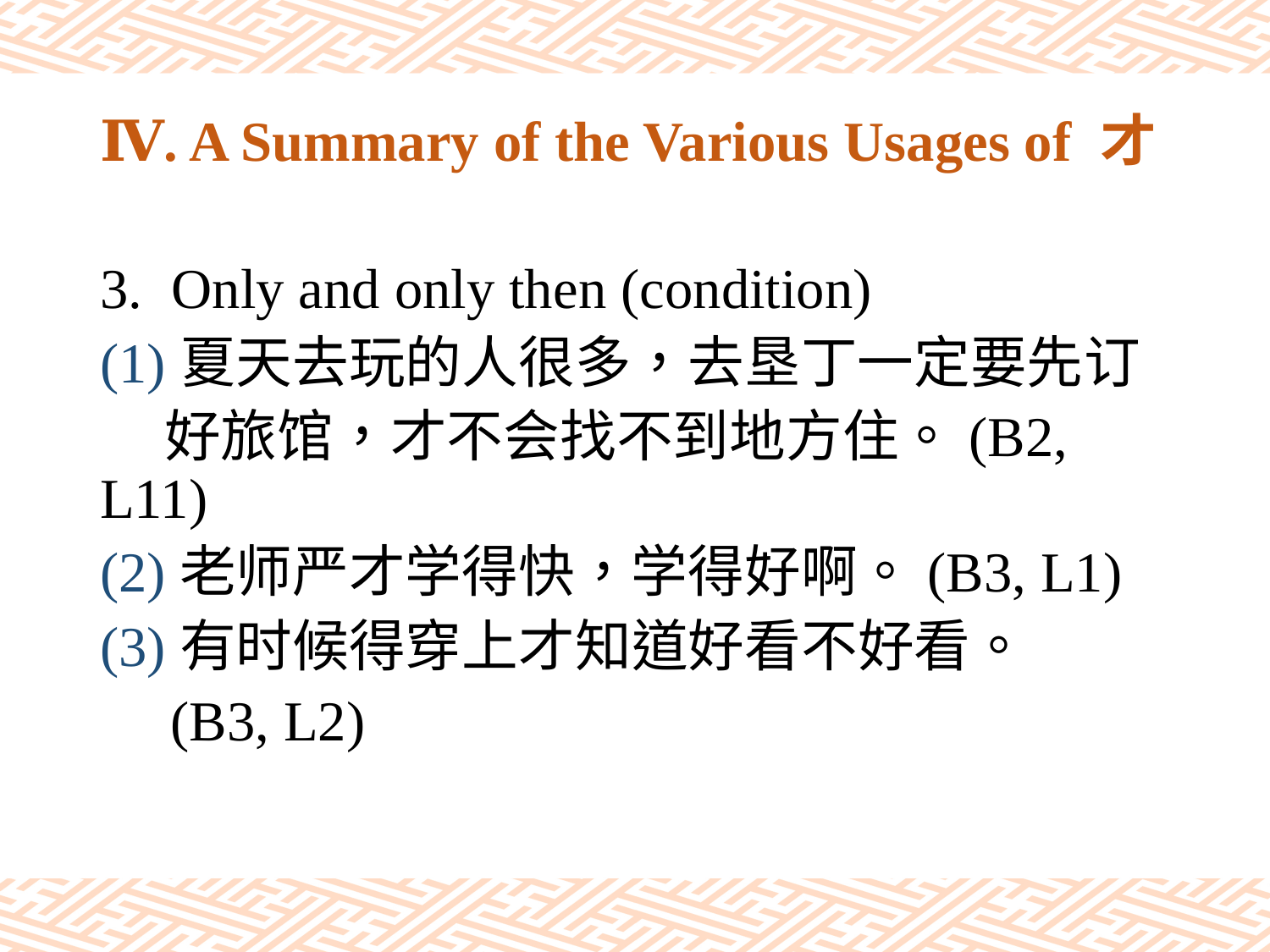

# Ⅳ. A Summary of the Various Usages of 才
Only and only then (condition)
(1)夏天去玩的人很多，去垦丁一定要先订
    好旅馆，才不会找不到地方住。(B2, L11)
(2)老师严才学得快，学得好啊。(B3, L1)
(3)有时候得穿上才知道好看不好看。
     (B3, L2)